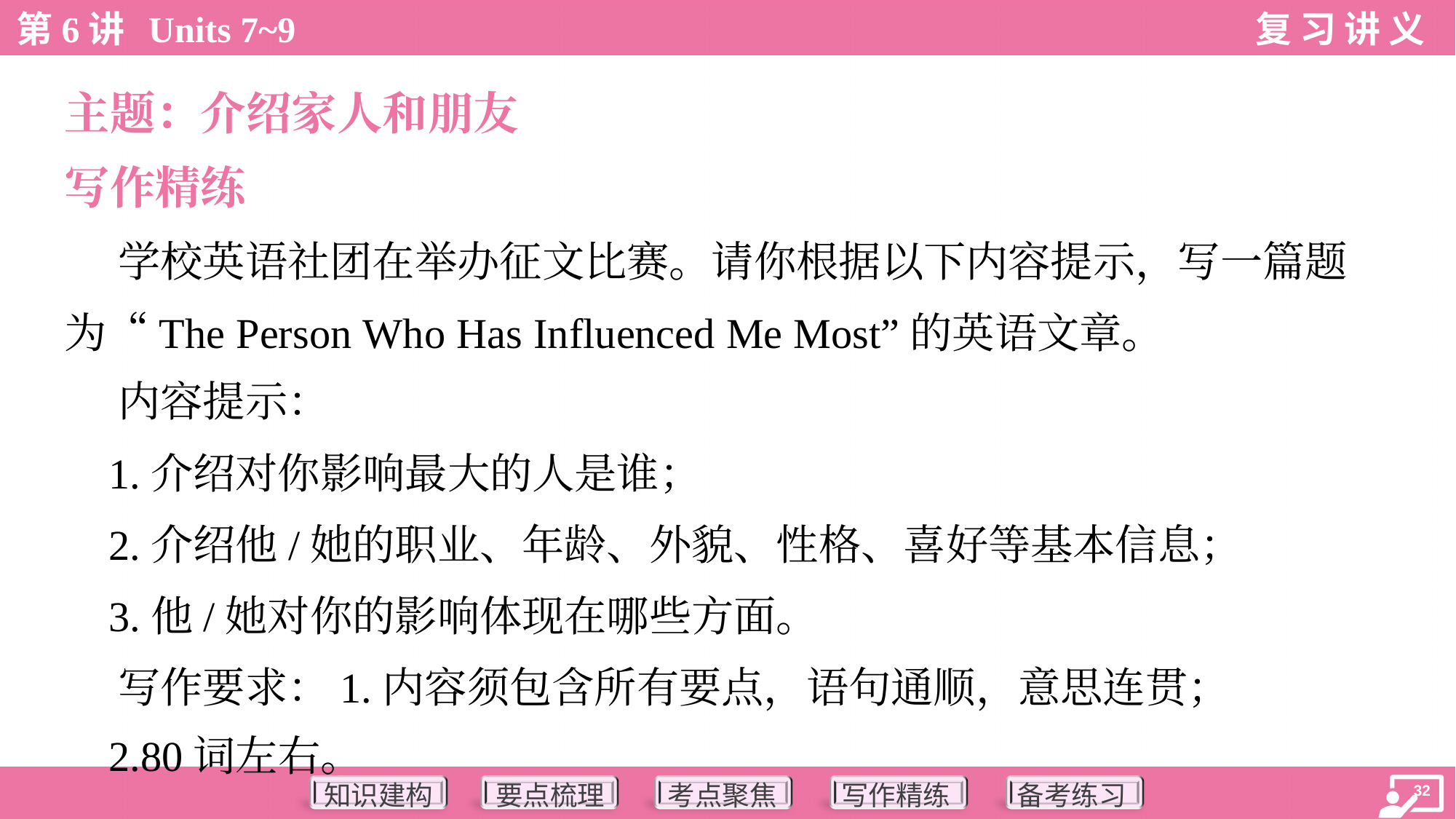

主题：介绍家人和朋友
写作精练
    学校英语社团在举办征文比赛。请你根据以下内容提示，写一篇题
为“The Person Who Has Influenced Me Most”的英语文章。
    内容提示：
    1.介绍对你影响最大的人是谁；
    2.介绍他/她的职业、年龄、外貌、性格、喜好等基本信息；
    3.他/她对你的影响体现在哪些方面。
    写作要求：1.内容须包含所有要点，语句通顺，意思连贯；
    2.80词左右。